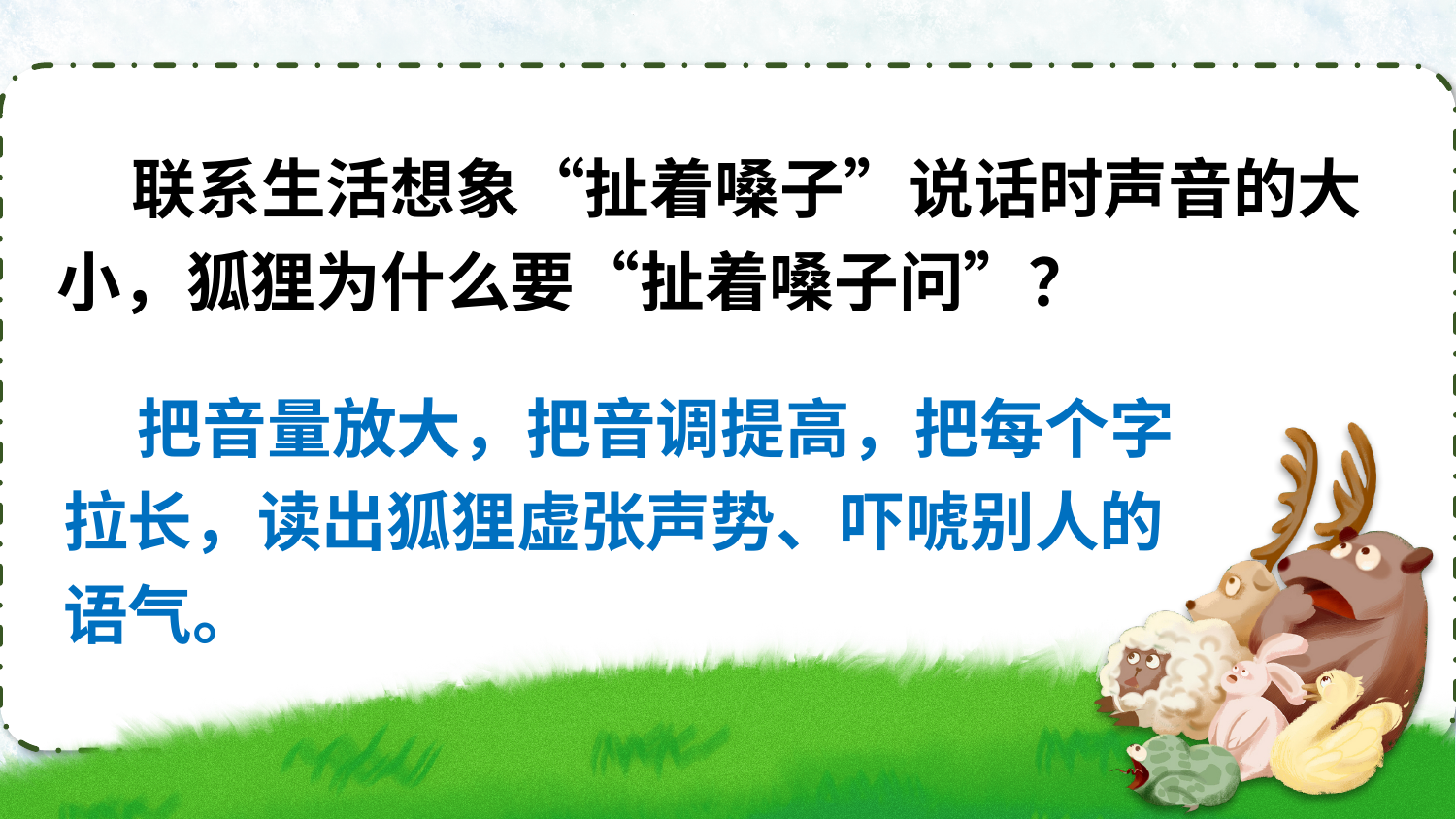

联系生活想象“扯着嗓子”说话时声音的大小，狐狸为什么要“扯着嗓子问”？
    把音量放大，把音调提高，把每个字拉长，读出狐狸虚张声势、吓唬别人的语气。